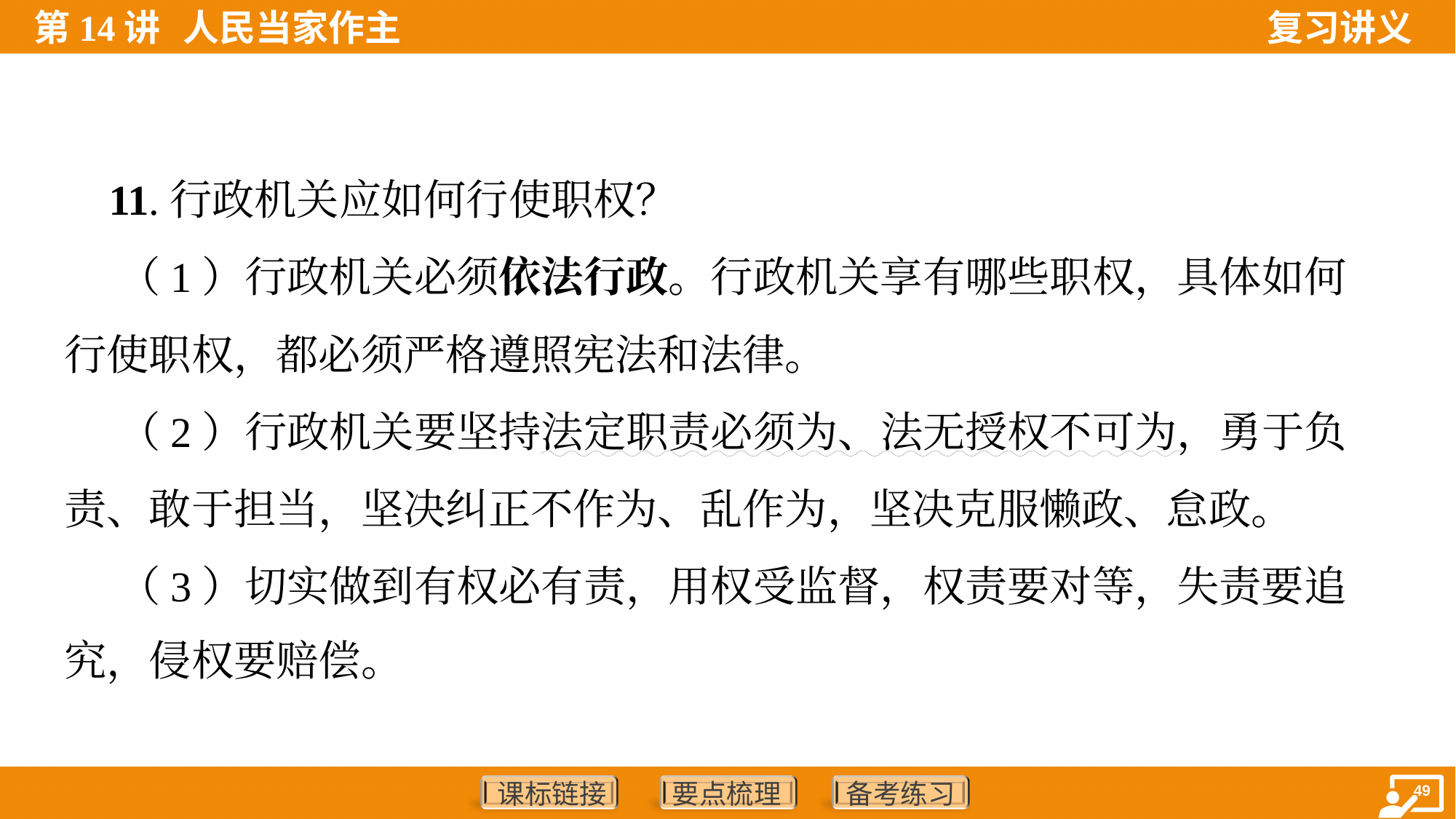

11.行政机关应如何行使职权？
    （1）行政机关必须依法行政。行政机关享有哪些职权，具体如何
行使职权，都必须严格遵照宪法和法律。
    （2）行政机关要坚持法定职责必须为、法无授权不可为，勇于负
责、敢于担当，坚决纠正不作为、乱作为，坚决克服懒政、怠政。
    （3）切实做到有权必有责，用权受监督，权责要对等，失责要追
究，侵权要赔偿。